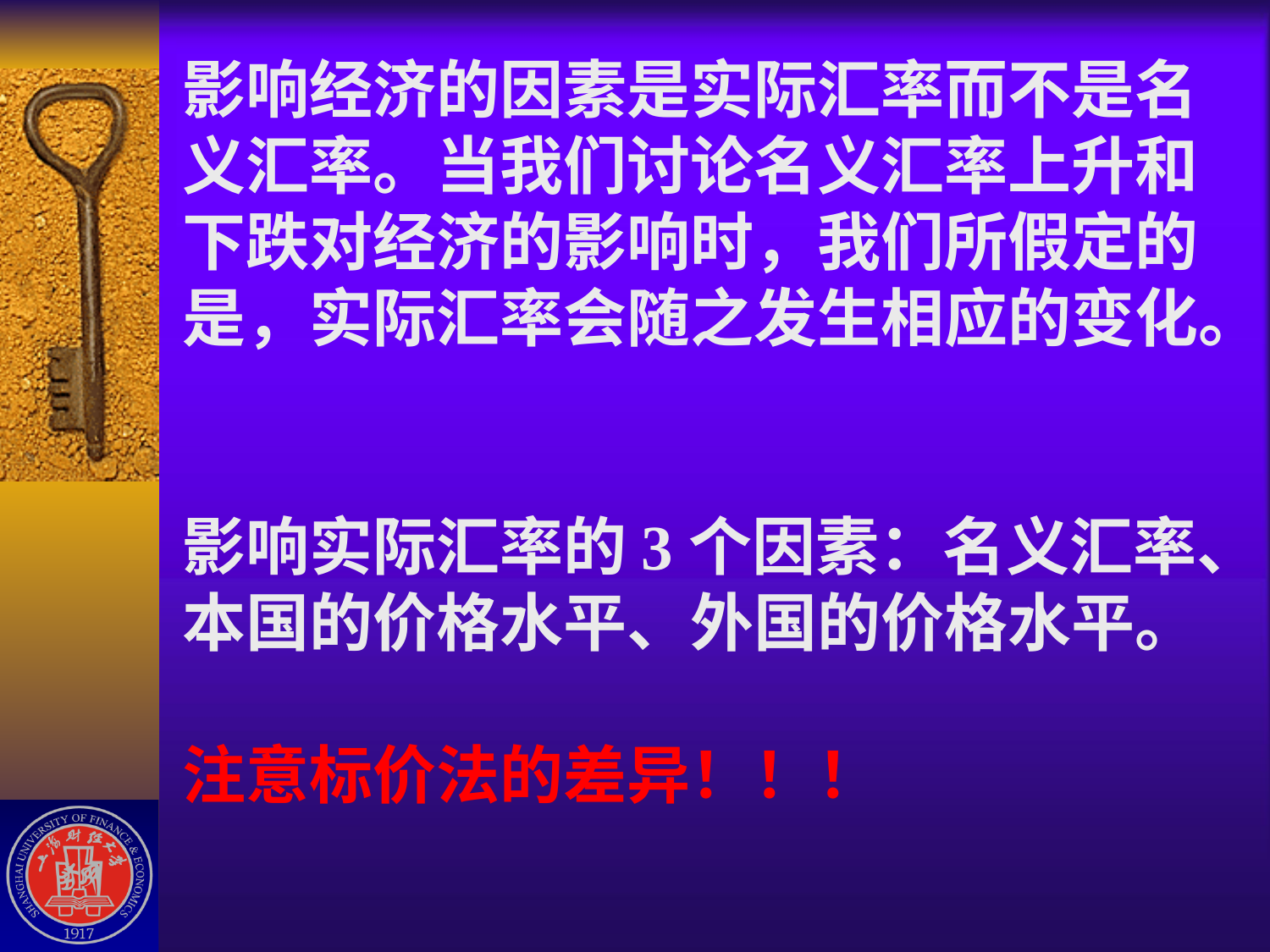

# 影响经济的因素是实际汇率而不是名义汇率。当我们讨论名义汇率上升和下跌对经济的影响时，我们所假定的是，实际汇率会随之发生相应的变化。 影响实际汇率的3个因素：名义汇率、本国的价格水平、外国的价格水平。 注意标价法的差异！！！